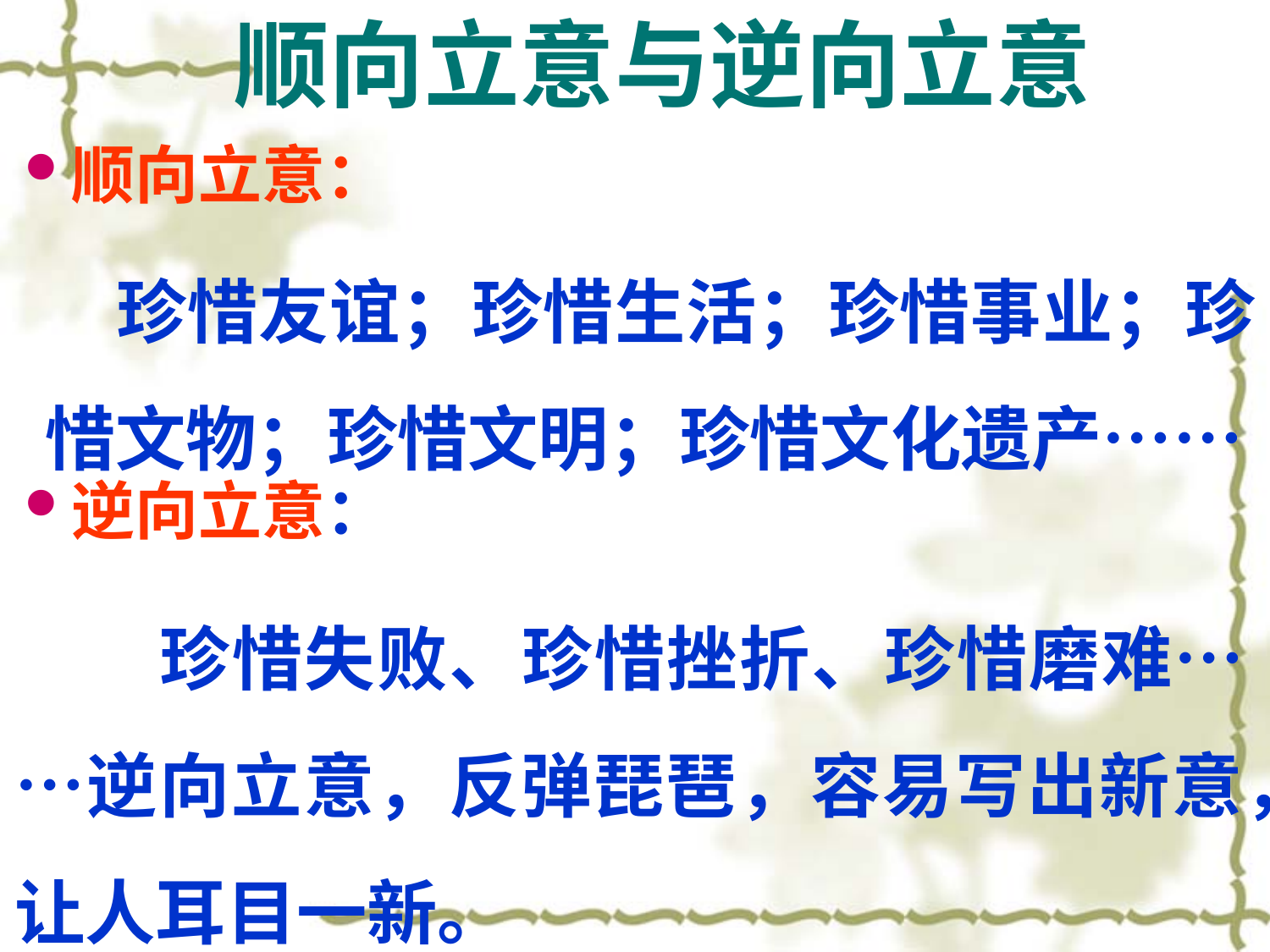

顺向立意与逆向立意
顺向立意：

逆向立意：

　珍惜友谊；珍惜生活；珍惜事业；珍惜文物；珍惜文明；珍惜文化遗产……

　　珍惜失败、珍惜挫折、珍惜磨难……逆向立意，反弹琵琶，容易写出新意，让人耳目一新。